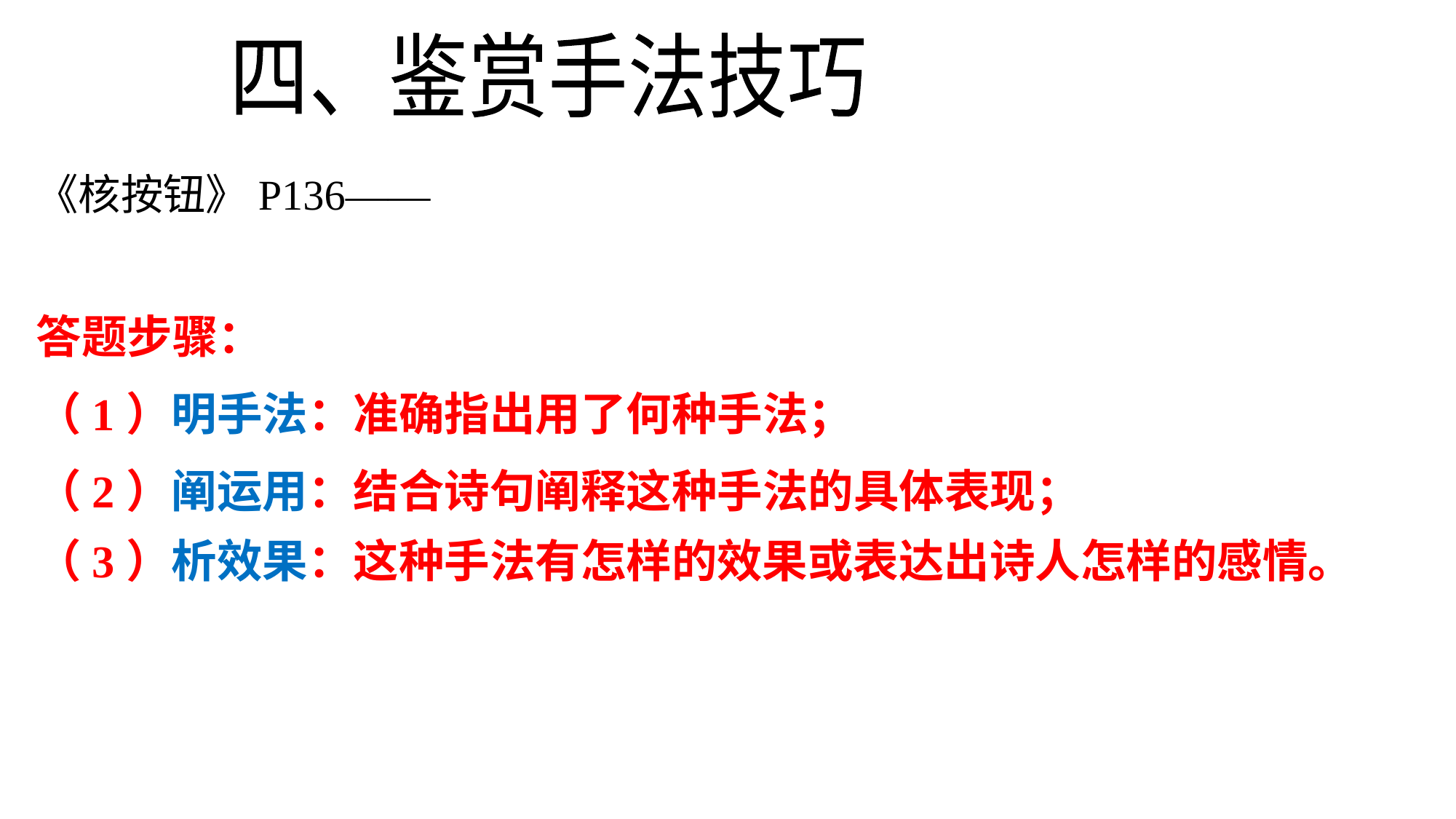

《核按钮》P136——

答题步骤：
（1）明手法：准确指出用了何种手法；
（2）阐运用：结合诗句阐释这种手法的具体表现；
（3）析效果：这种手法有怎样的效果或表达出诗人怎样的感情。
四、鉴赏手法技巧